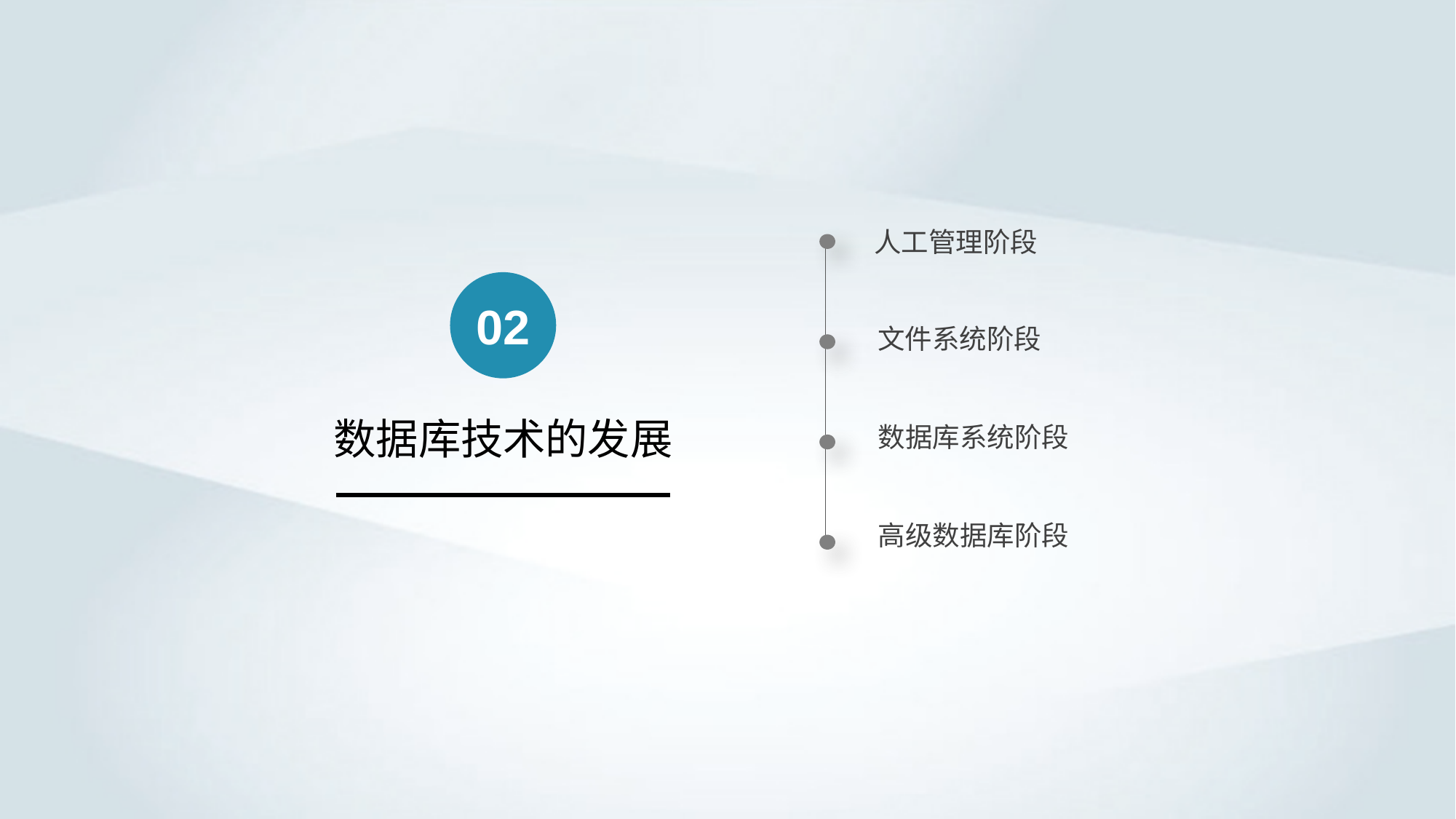

人工管理阶段

02
文件系统阶段

数据库技术的发展
数据库系统阶段

高级数据库阶段